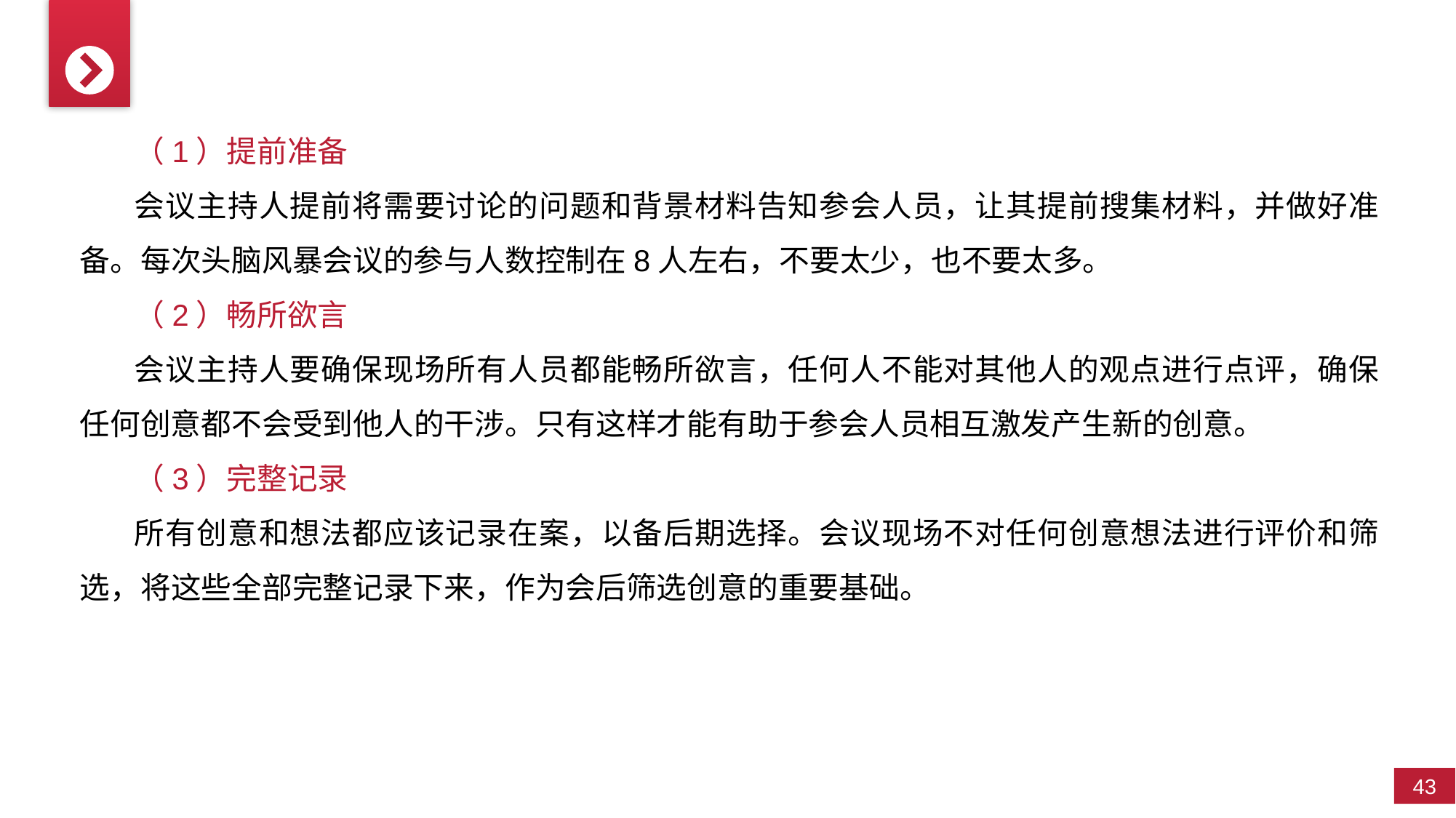

（1）提前准备
会议主持人提前将需要讨论的问题和背景材料告知参会人员，让其提前搜集材料，并做好准备。每次头脑风暴会议的参与人数控制在8人左右，不要太少，也不要太多。
（2）畅所欲言
会议主持人要确保现场所有人员都能畅所欲言，任何人不能对其他人的观点进行点评，确保任何创意都不会受到他人的干涉。只有这样才能有助于参会人员相互激发产生新的创意。
（3）完整记录
所有创意和想法都应该记录在案，以备后期选择。会议现场不对任何创意想法进行评价和筛选，将这些全部完整记录下来，作为会后筛选创意的重要基础。